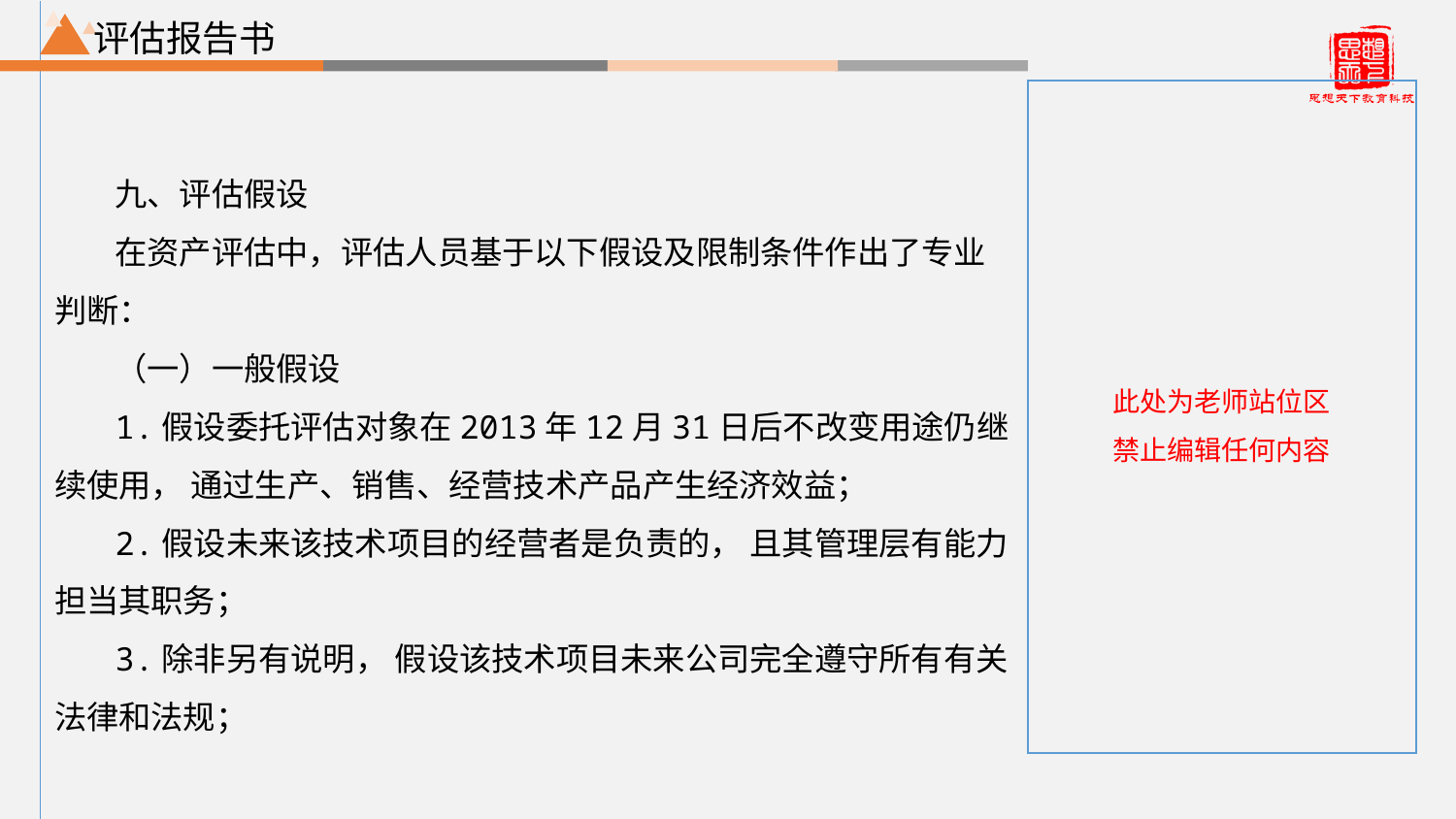

评估报告书
九、评估假设
在资产评估中，评估人员基于以下假设及限制条件作出了专业判断：
（一）一般假设
1.假设委托评估对象在2013年12月31日后不改变用途仍继续使用， 通过生产、销售、经营技术产品产生经济效益；
2.假设未来该技术项目的经营者是负责的， 且其管理层有能力担当其职务；
3.除非另有说明， 假设该技术项目未来公司完全遵守所有有关法律和法规；

143